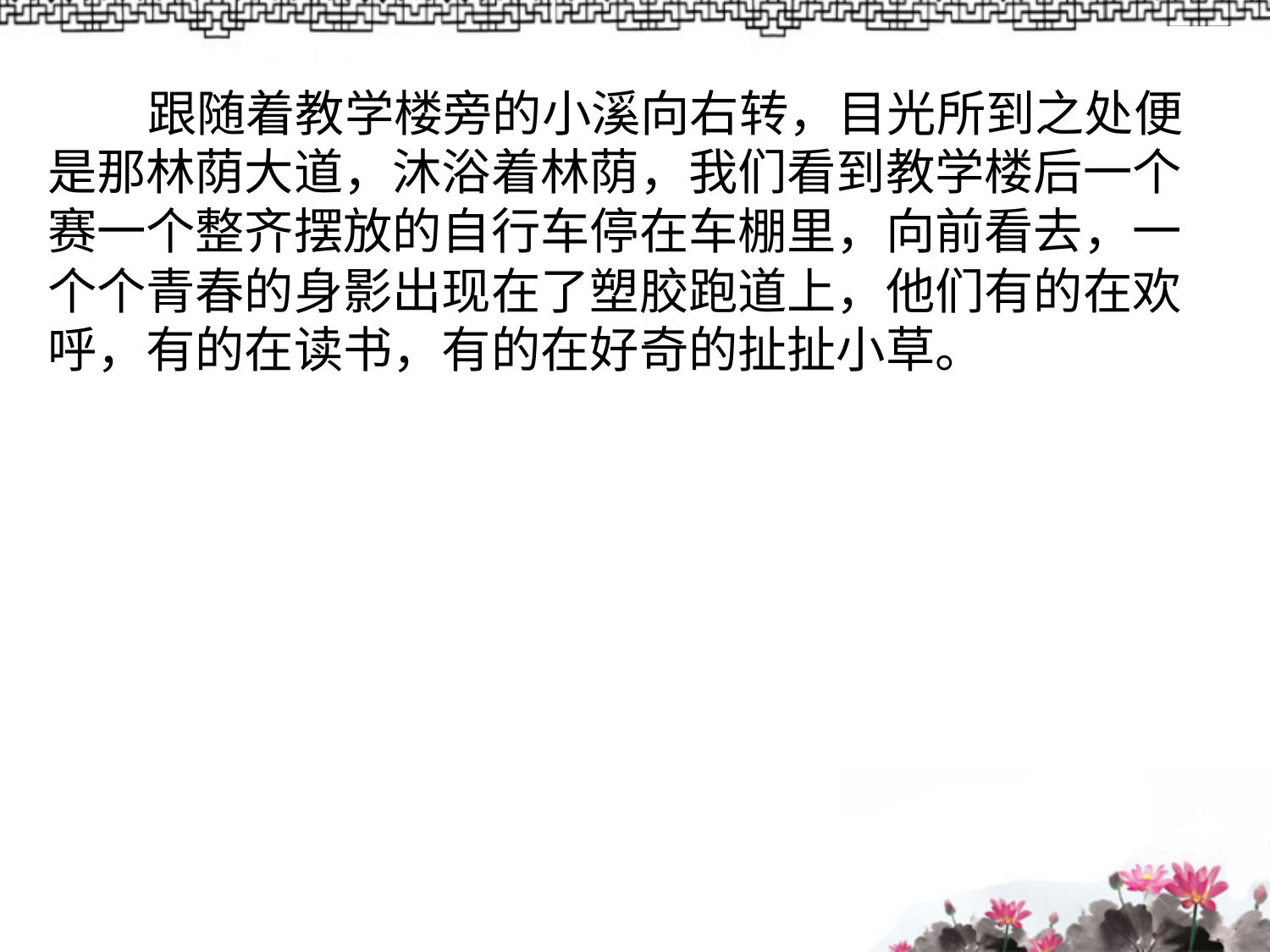

跟随着教学楼旁的小溪向右转，目光所到之处便是那林荫大道，沐浴着林荫，我们看到教学楼后一个赛一个整齐摆放的自行车停在车棚里，向前看去，一个个青春的身影出现在了塑胶跑道上，他们有的在欢呼，有的在读书，有的在好奇的扯扯小草。